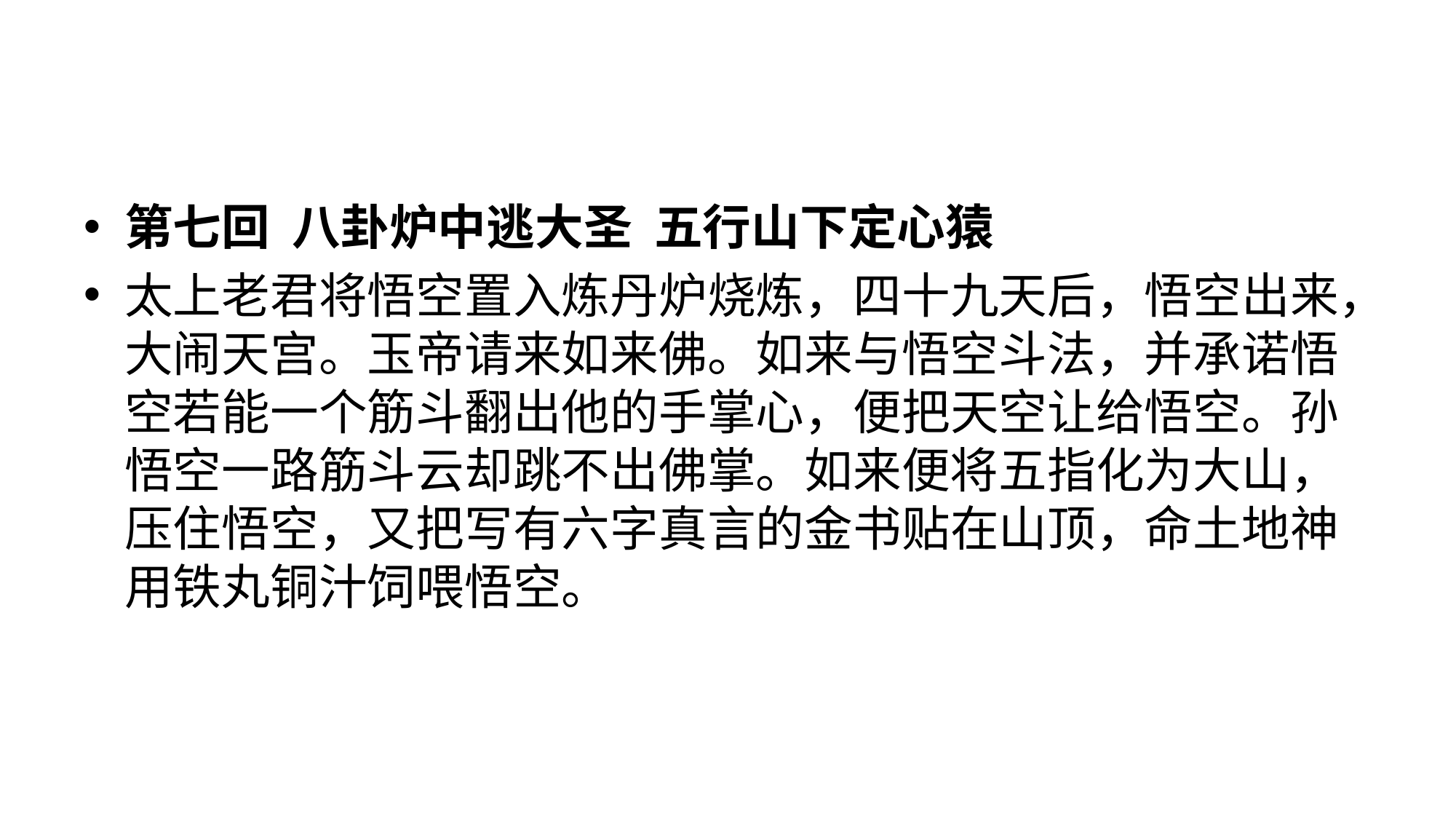

#
第七回  八卦炉中逃大圣  五行山下定心猿
太上老君将悟空置入炼丹炉烧炼，四十九天后，悟空出来，大闹天宫。玉帝请来如来佛。如来与悟空斗法，并承诺悟空若能一个筋斗翻出他的手掌心，便把天空让给悟空。孙悟空一路筋斗云却跳不出佛掌。如来便将五指化为大山，压住悟空，又把写有六字真言的金书贴在山顶，命土地神用铁丸铜汁饲喂悟空。